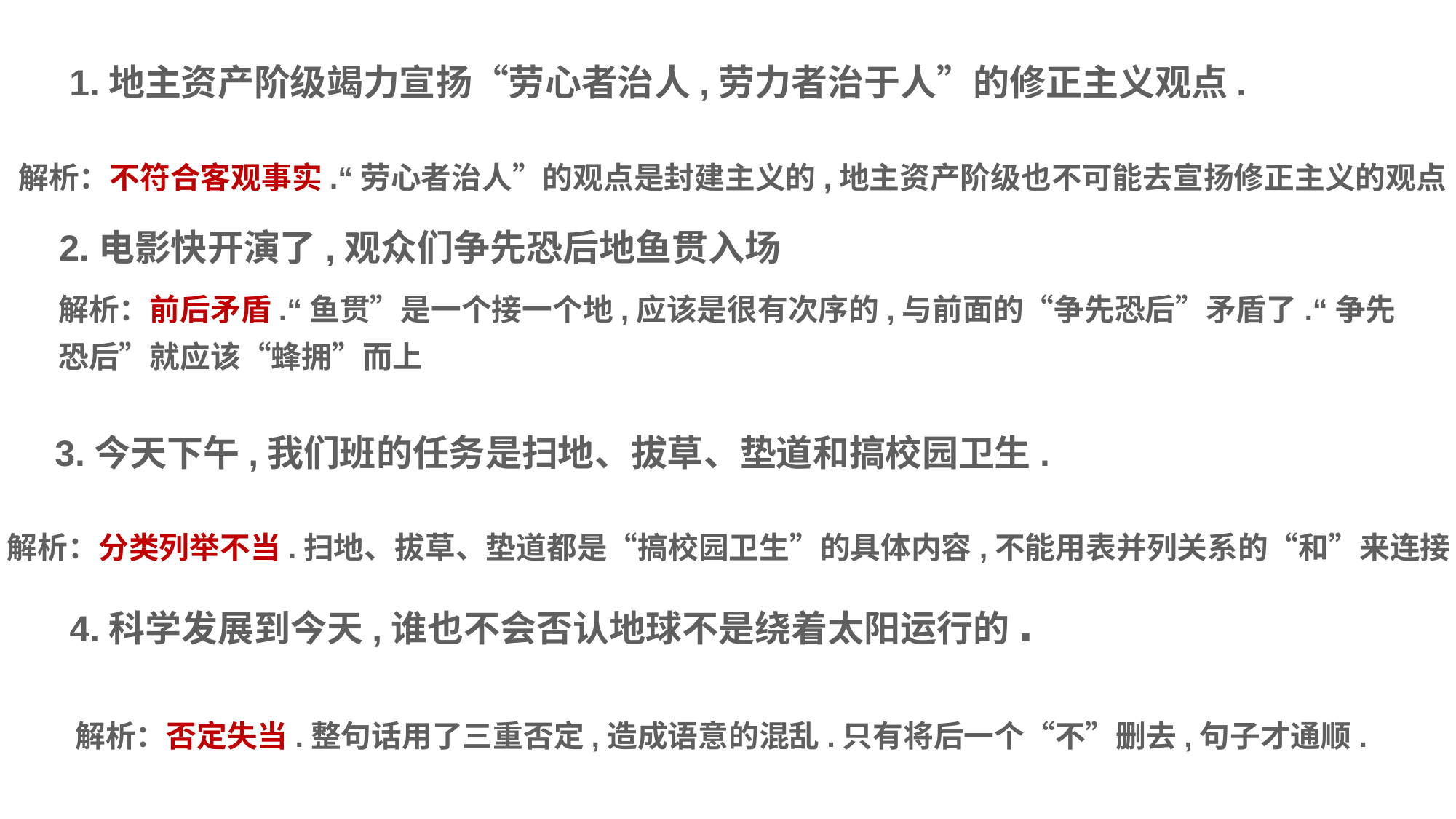

1.地主资产阶级竭力宣扬“劳心者治人,劳力者治于人”的修正主义观点.
 解析：不符合客观事实.“劳心者治人”的观点是封建主义的,地主资产阶级也不可能去宣扬修正主义的观点.
2.电影快开演了,观众们争先恐后地鱼贯入场
解析：前后矛盾.“鱼贯”是一个接一个地,应该是很有次序的,与前面的“争先恐后”矛盾了.“争先恐后”就应该“蜂拥”而上
3.今天下午,我们班的任务是扫地、拔草、垫道和搞校园卫生.
  解析：分类列举不当.扫地、拔草、垫道都是“搞校园卫生”的具体内容,不能用表并列关系的“和”来连接.
4.科学发展到今天,谁也不会否认地球不是绕着太阳运行的.
解析：否定失当.整句话用了三重否定,造成语意的混乱.只有将后一个“不”删去,句子才通顺.